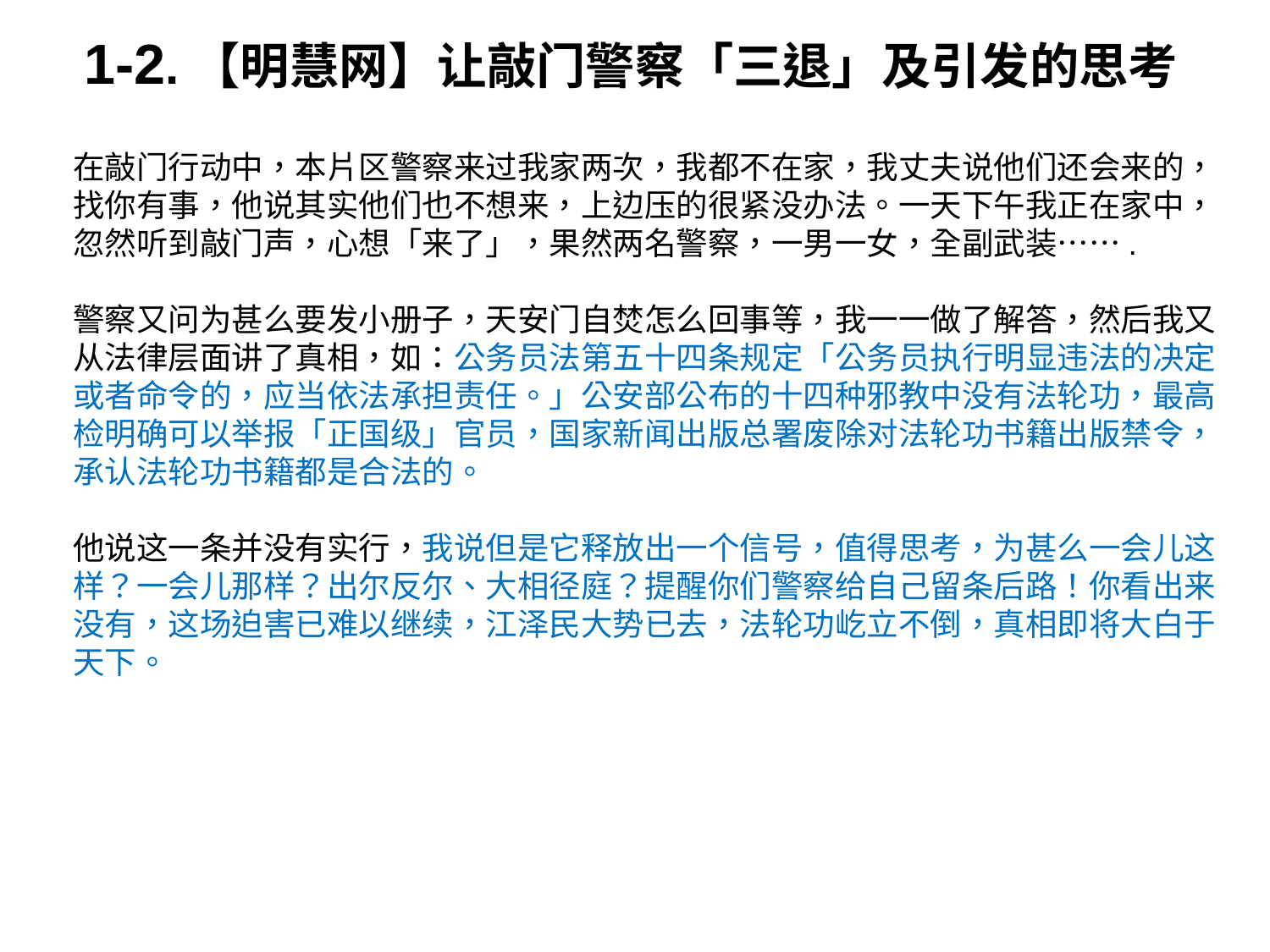

1-2.【明慧网】让敲门警察「三退」及引发的思考
在敲门行动中，本片区警察来过我家两次，我都不在家，我丈夫说他们还会来的，找你有事，他说其实他们也不想来，上边压的很紧没办法。一天下午我正在家中，忽然听到敲门声，心想「来了」，果然两名警察，一男一女，全副武装…….

警察又问为甚么要发小册子，天安门自焚怎么回事等，我一一做了解答，然后我又从法律层面讲了真相，如：公务员法第五十四条规定「公务员执行明显违法的决定或者命令的，应当依法承担责任。」公安部公布的十四种邪教中没有法轮功，最高检明确可以举报「正国级」官员，国家新闻出版总署废除对法轮功书籍出版禁令，承认法轮功书籍都是合法的。

他说这一条并没有实行，我说但是它释放出一个信号，值得思考，为甚么一会儿这样？一会儿那样？出尔反尔、大相径庭？提醒你们警察给自己留条后路！你看出来没有，这场迫害已难以继续，江泽民大势已去，法轮功屹立不倒，真相即将大白于天下。